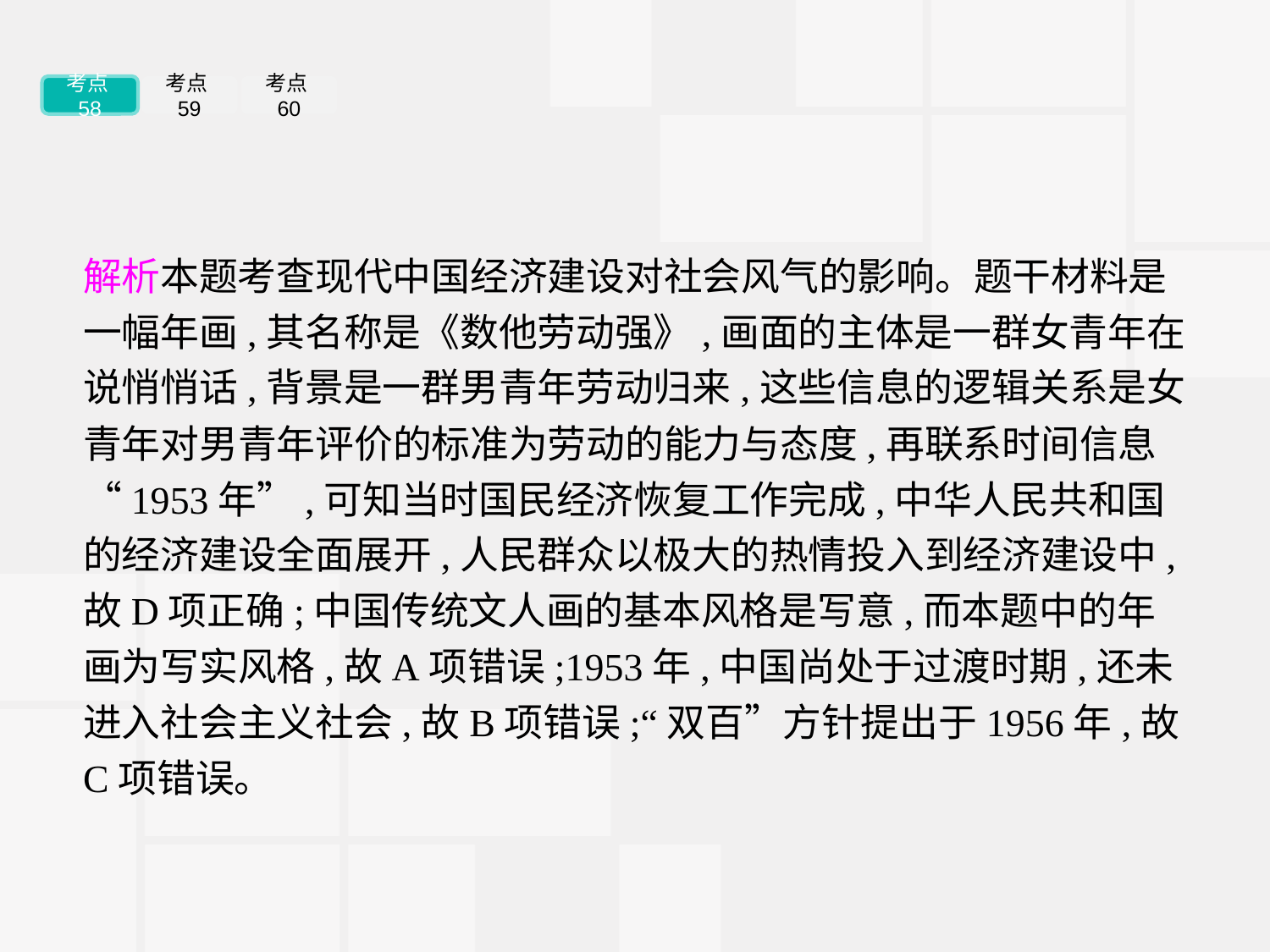

考点58
考点59
考点60
解析本题考查现代中国经济建设对社会风气的影响。题干材料是一幅年画,其名称是《数他劳动强》,画面的主体是一群女青年在说悄悄话,背景是一群男青年劳动归来,这些信息的逻辑关系是女青年对男青年评价的标准为劳动的能力与态度,再联系时间信息“1953年”,可知当时国民经济恢复工作完成,中华人民共和国的经济建设全面展开,人民群众以极大的热情投入到经济建设中,故D项正确;中国传统文人画的基本风格是写意,而本题中的年画为写实风格,故A项错误;1953年,中国尚处于过渡时期,还未进入社会主义社会,故B项错误;“双百”方针提出于1956年,故C项错误。